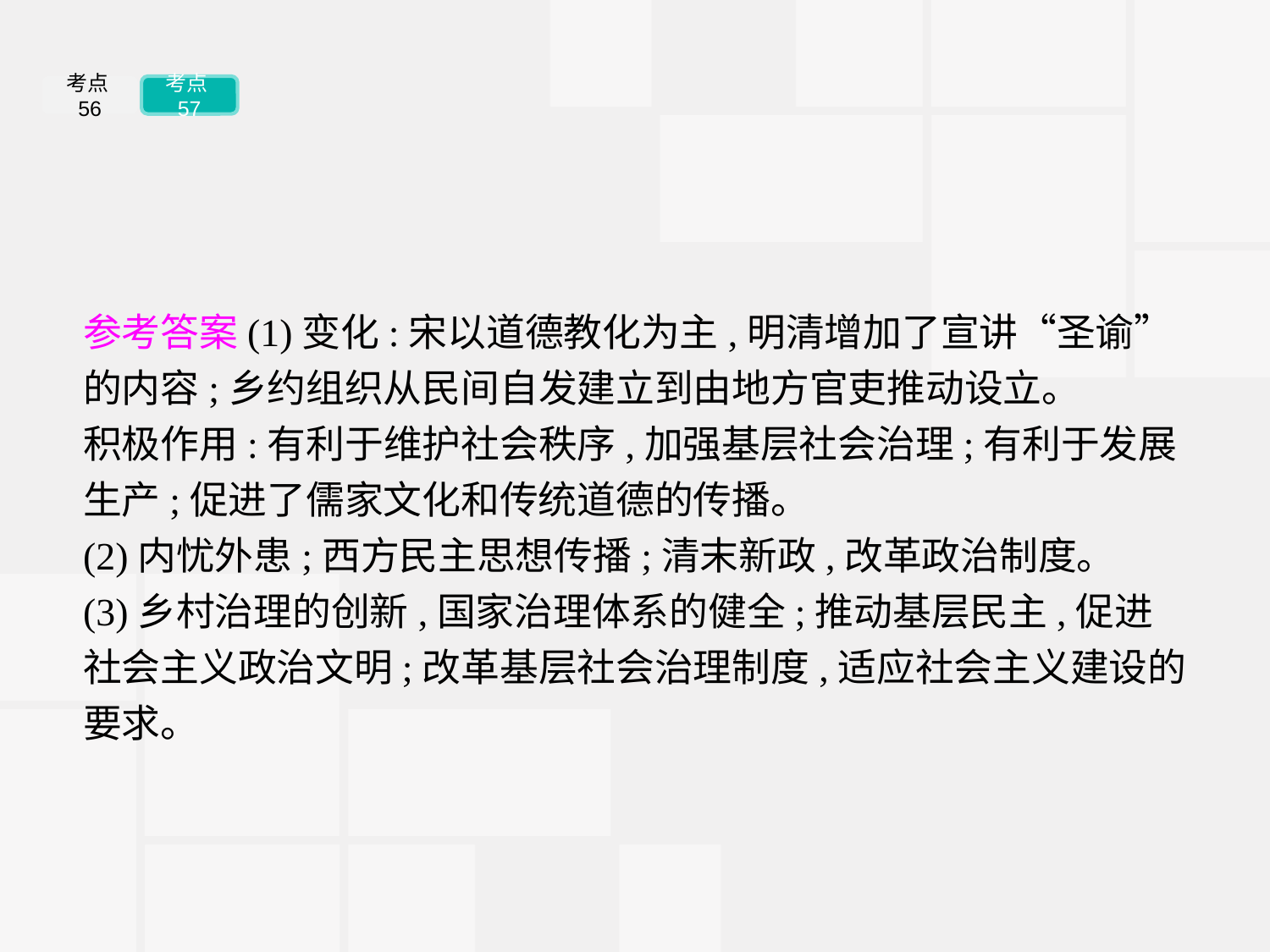

考点56
考点57
参考答案(1)变化:宋以道德教化为主,明清增加了宣讲“圣谕”的内容;乡约组织从民间自发建立到由地方官吏推动设立。
积极作用:有利于维护社会秩序,加强基层社会治理;有利于发展生产;促进了儒家文化和传统道德的传播。
(2)内忧外患;西方民主思想传播;清末新政,改革政治制度。
(3)乡村治理的创新,国家治理体系的健全;推动基层民主,促进社会主义政治文明;改革基层社会治理制度,适应社会主义建设的要求。